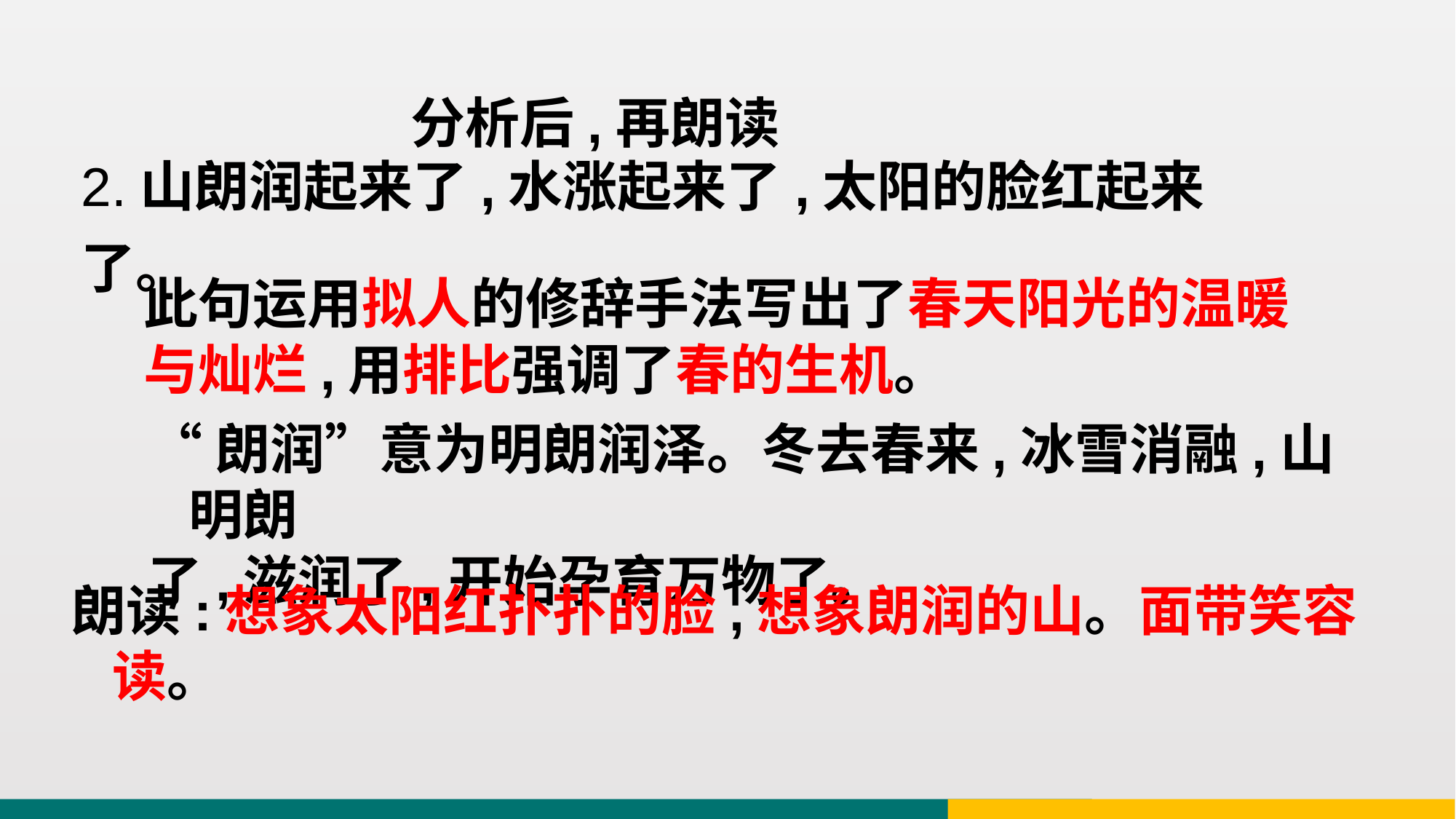

分析后,再朗读
2.山朗润起来了,水涨起来了,太阳的脸红起来了。
此句运用拟人的修辞手法写出了春天阳光的温暖
与灿烂,用排比强调了春的生机。
“朗润”意为明朗润泽。冬去春来,冰雪消融,山明朗
了,滋润了,开始孕育万物了。
朗读:想象太阳红扑扑的脸,想象朗润的山。面带笑容读。